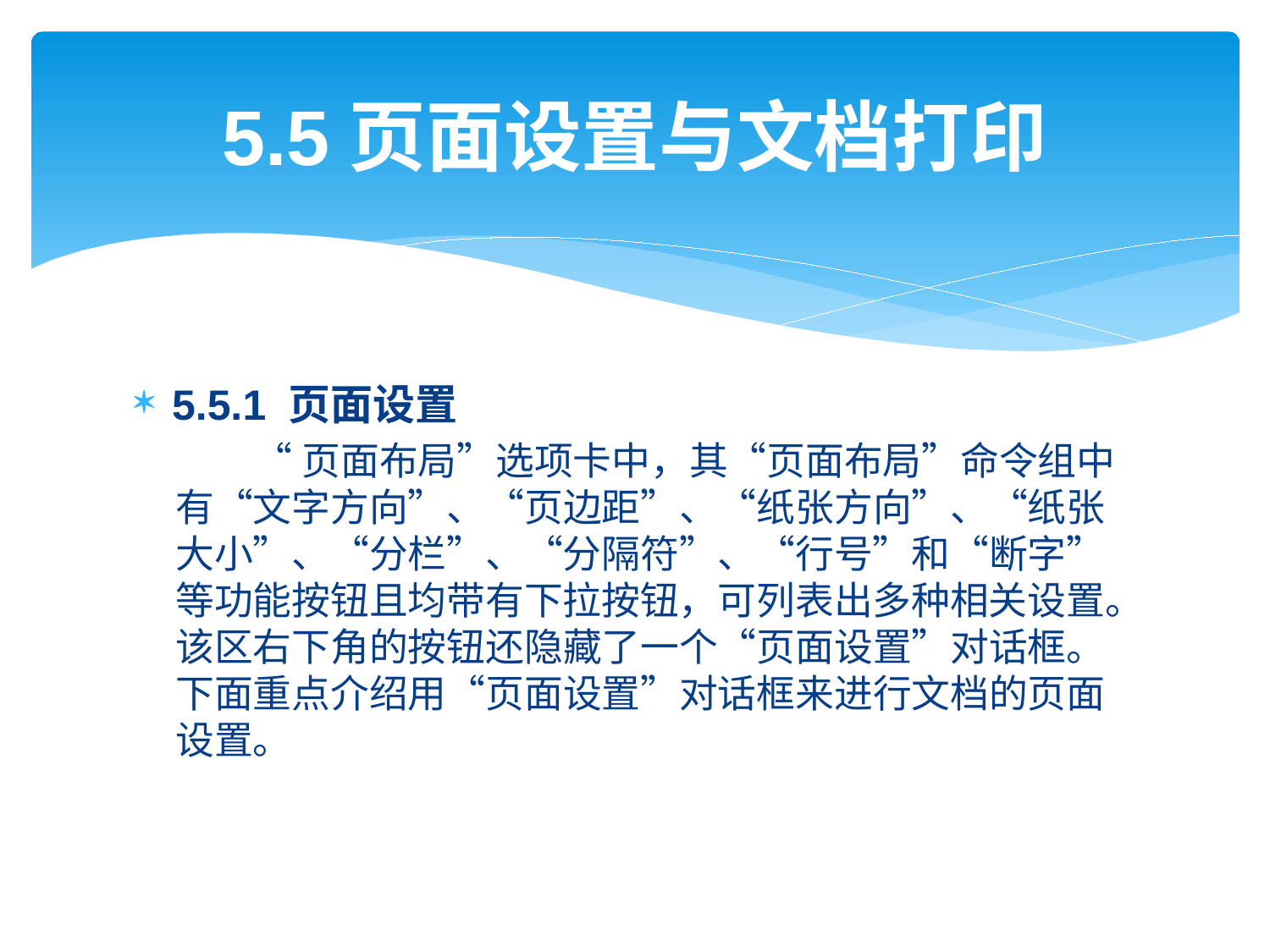

# 5.5页面设置与文档打印
5.5.1 页面设置
         “页面布局”选项卡中，其“页面布局”命令组中有“文字方向”、“页边距”、“纸张方向”、“纸张大小”、“分栏”、“分隔符”、“行号”和“断字”等功能按钮且均带有下拉按钮，可列表出多种相关设置。该区右下角的按钮还隐藏了一个“页面设置”对话框。下面重点介绍用“页面设置”对话框来进行文档的页面设置。